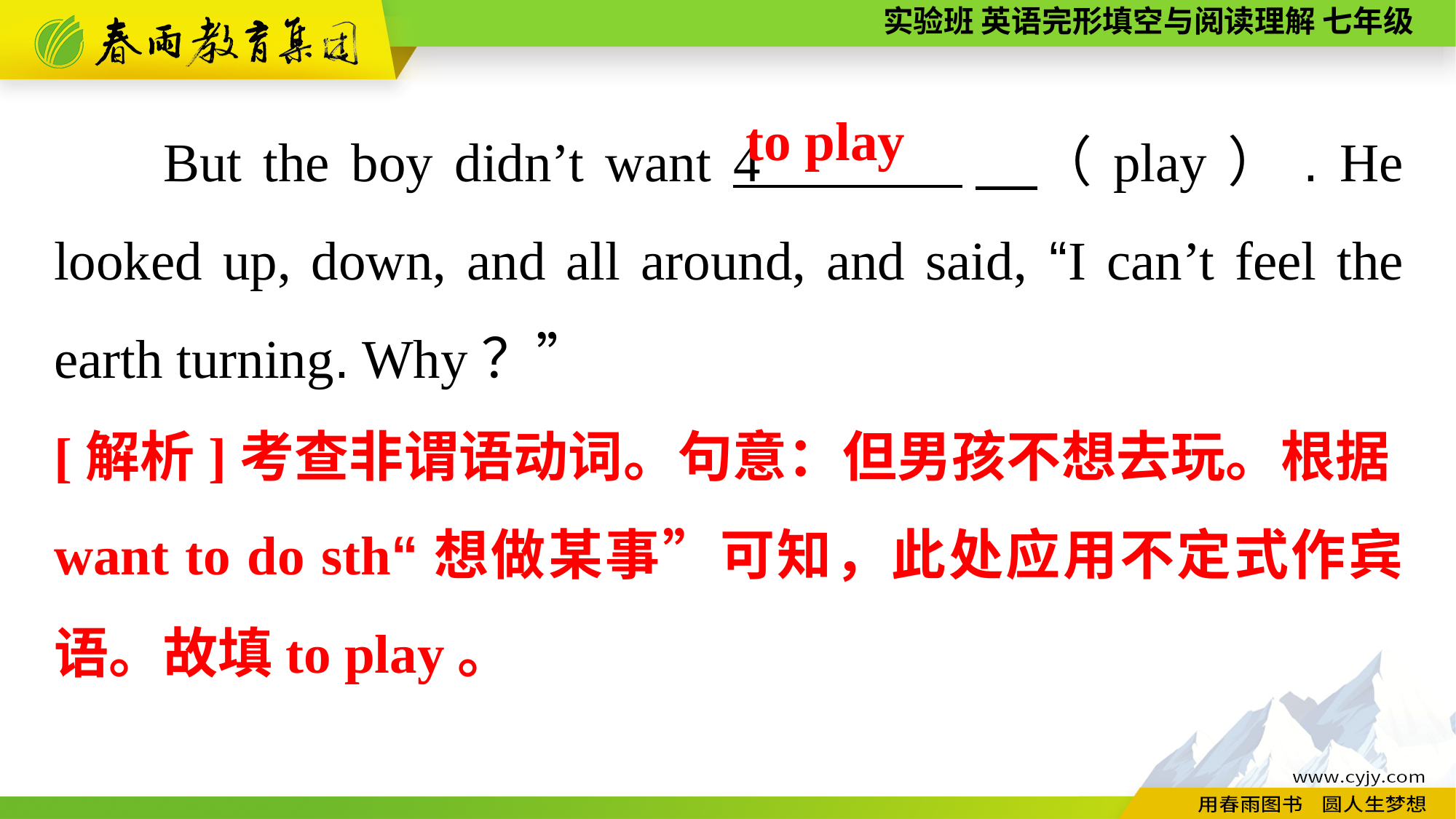

But the boy didn’t want 4         　（play）. He looked up, down, and all around, and said, “I can’t feel the earth turning. Why？”
to play
[解析]考查非谓语动词。句意：但男孩不想去玩。根据want to do sth“想做某事”可知，此处应用不定式作宾语。故填to play。